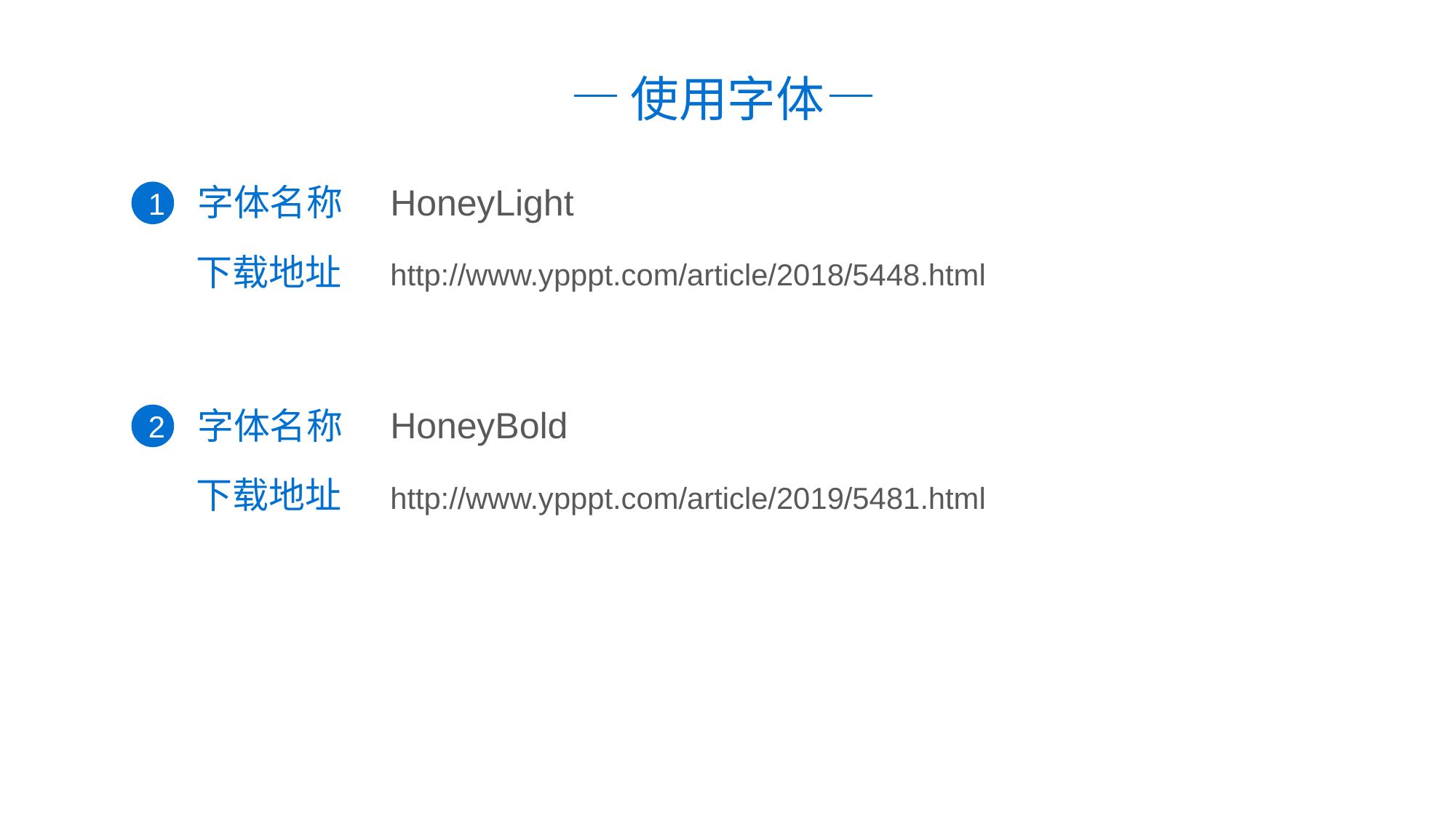

使用字体
HoneyLight
字体名称
1
下载地址
http://www.ypppt.com/article/2018/5448.html
HoneyBold
字体名称
2
下载地址
http://www.ypppt.com/article/2019/5481.html